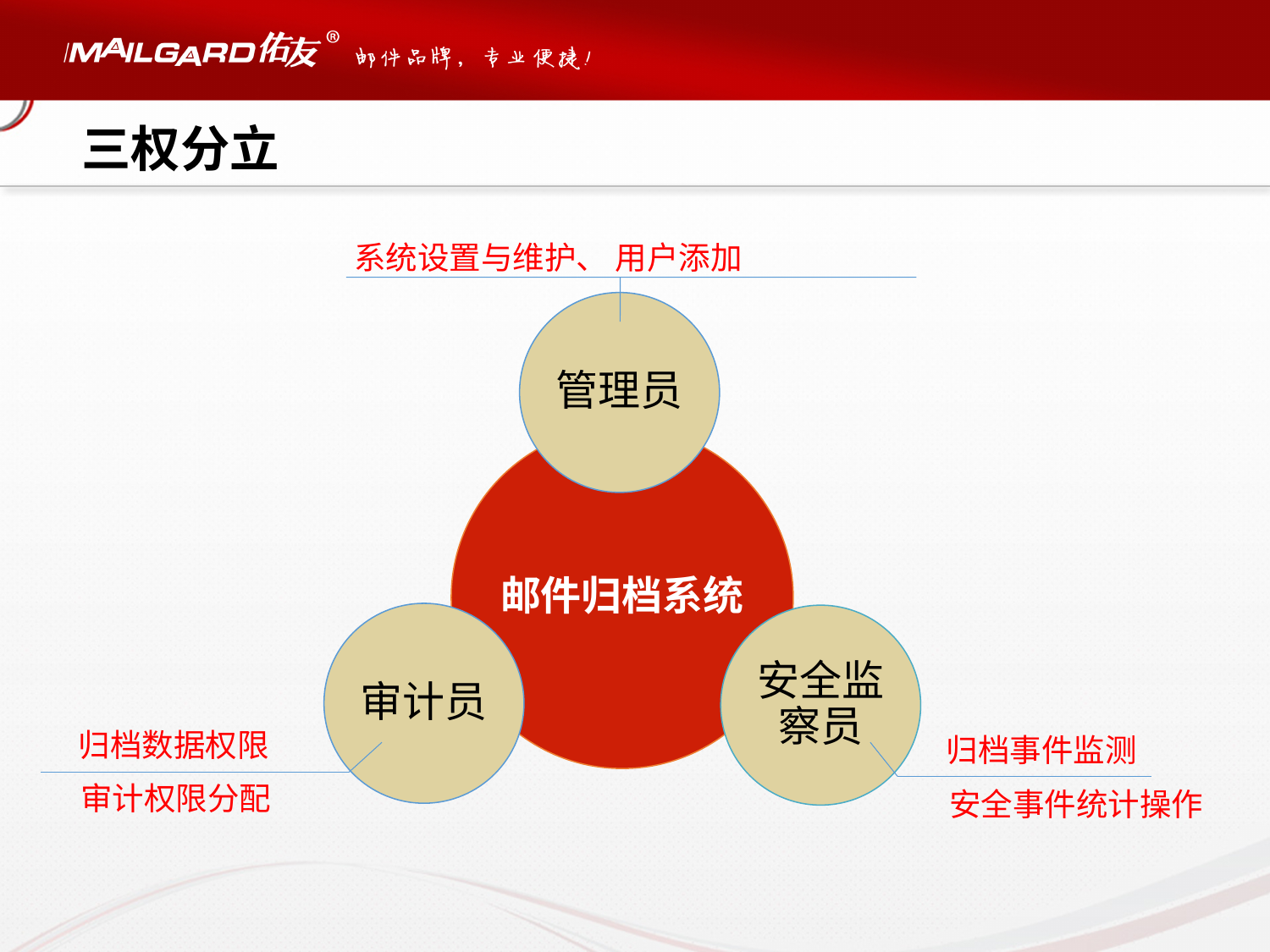

三权分立
系统设置与维护、 用户添加

管理员
邮件归档系统
审计员
安全监察员
归档数据权限
归档事件监测

审计权限分配
安全事件统计操作